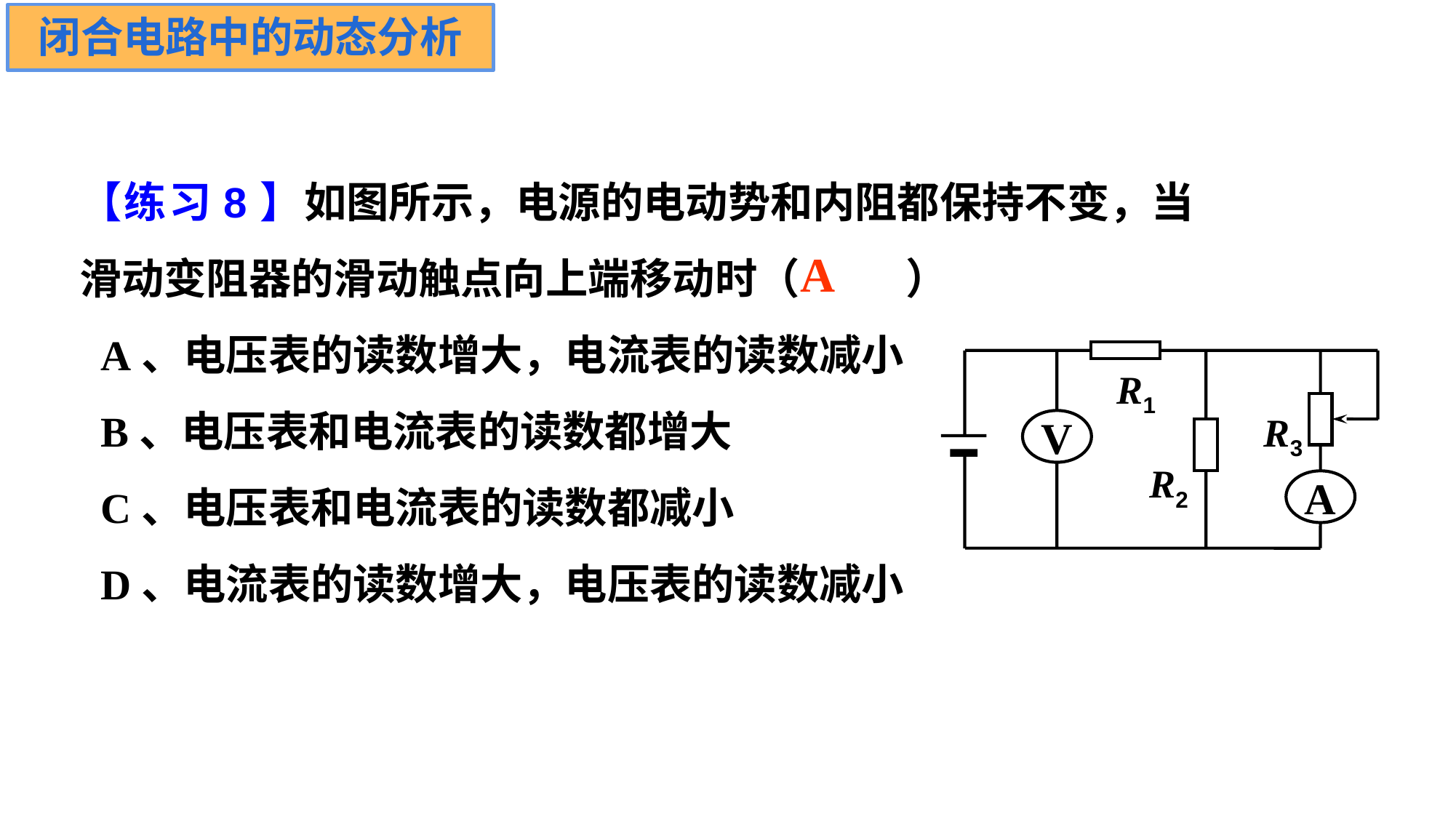

闭合电路中的动态分析
五、闭合电路中的动态分析
【练习8】如图所示，电源的电动势和内阻都保持不变，当滑动变阻器的滑动触点向上端移动时（           ）
  A、电压表的读数增大，电流表的读数减小
  B、电压表和电流表的读数都增大
  C、电压表和电流表的读数都减小
  D、电流表的读数增大，电压表的读数减小
A

R1

R3
V

R2
A